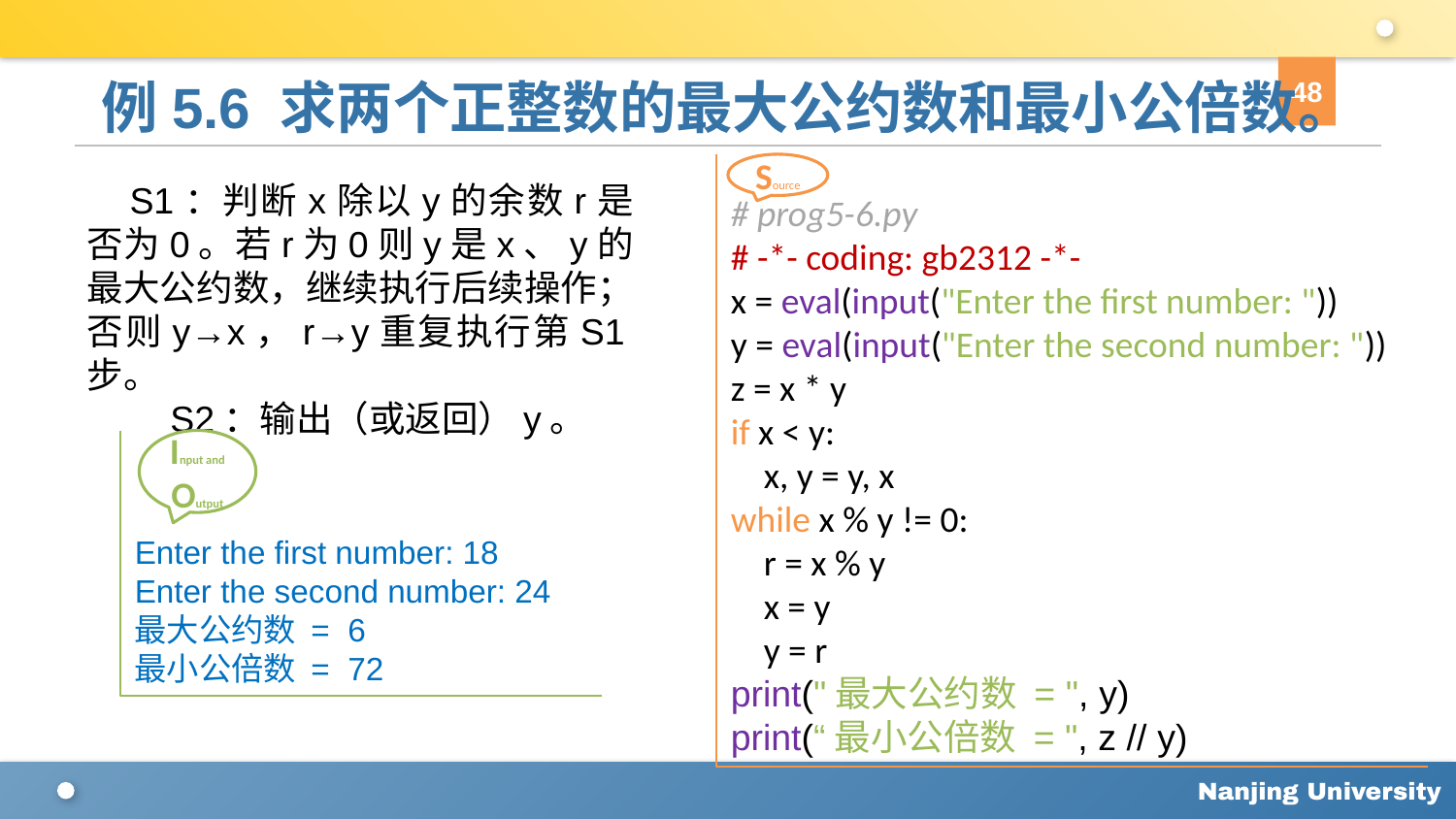

48
# 例5.6 求两个正整数的最大公约数和最小公倍数。

# prog5-6.py
# -*- coding: gb2312 -*-
x = eval(input("Enter the first number: "))
y = eval(input("Enter the second number: "))
z = x * y
if x < y:
    x, y = y, x
while x % y != 0:
    r = x % y
    x = y
    y = r
print("最大公约数 = ", y)
print(“最小公倍数 = ", z // y)
Source
S1：判断x除以y的余数r是否为0。若r为0则y是x、y的最大公约数，继续执行后续操作；否则y→x，r→y重复执行第S1步。
    S2：输出（或返回）y。
Input and Output

Enter the first number: 18
Enter the second number: 24
最大公约数 =  6
最小公倍数 =  72